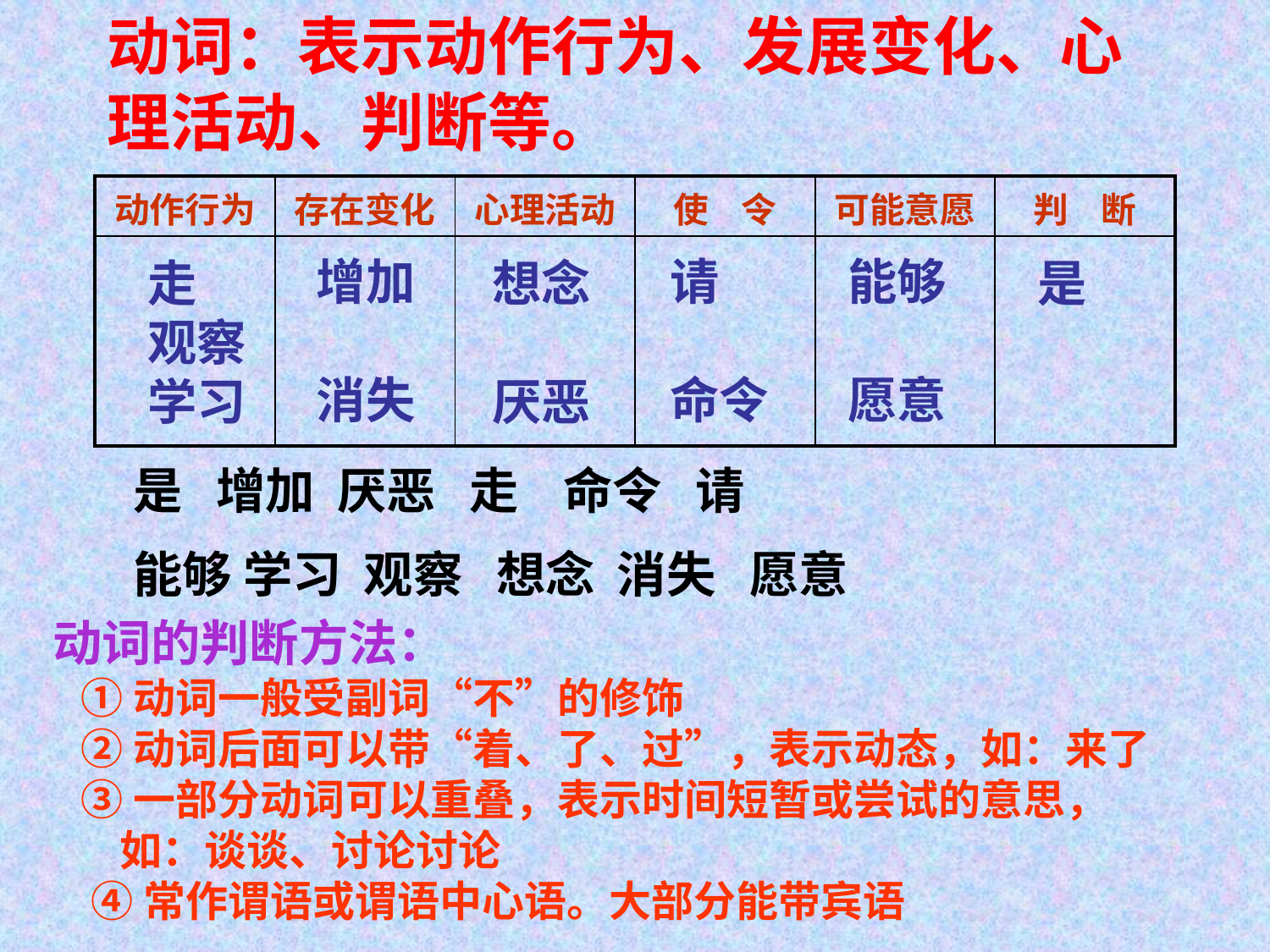

动词：表示动作行为、发展变化、心理活动、判断等。
| 动作行为 | 存在变化 | 心理活动 | 使 令 | 可能意愿 | 判 断 |
| --- | --- | --- | --- | --- | --- |
|  |  |  |  |  |  |
请

命令
增加

消失
能够

愿意
走
观察
学习
想念

厌恶
是
是   增加  厌恶   走    命令   请
能够 学习  观察   想念  消失   愿意
动词的判断方法：
   ①动词一般受副词“不”的修饰
   ②动词后面可以带“着、了、过”，表示动态，如：来了
   ③一部分动词可以重叠，表示时间短暂或尝试的意思，
      如：谈谈、讨论讨论
    ④常作谓语或谓语中心语。大部分能带宾语